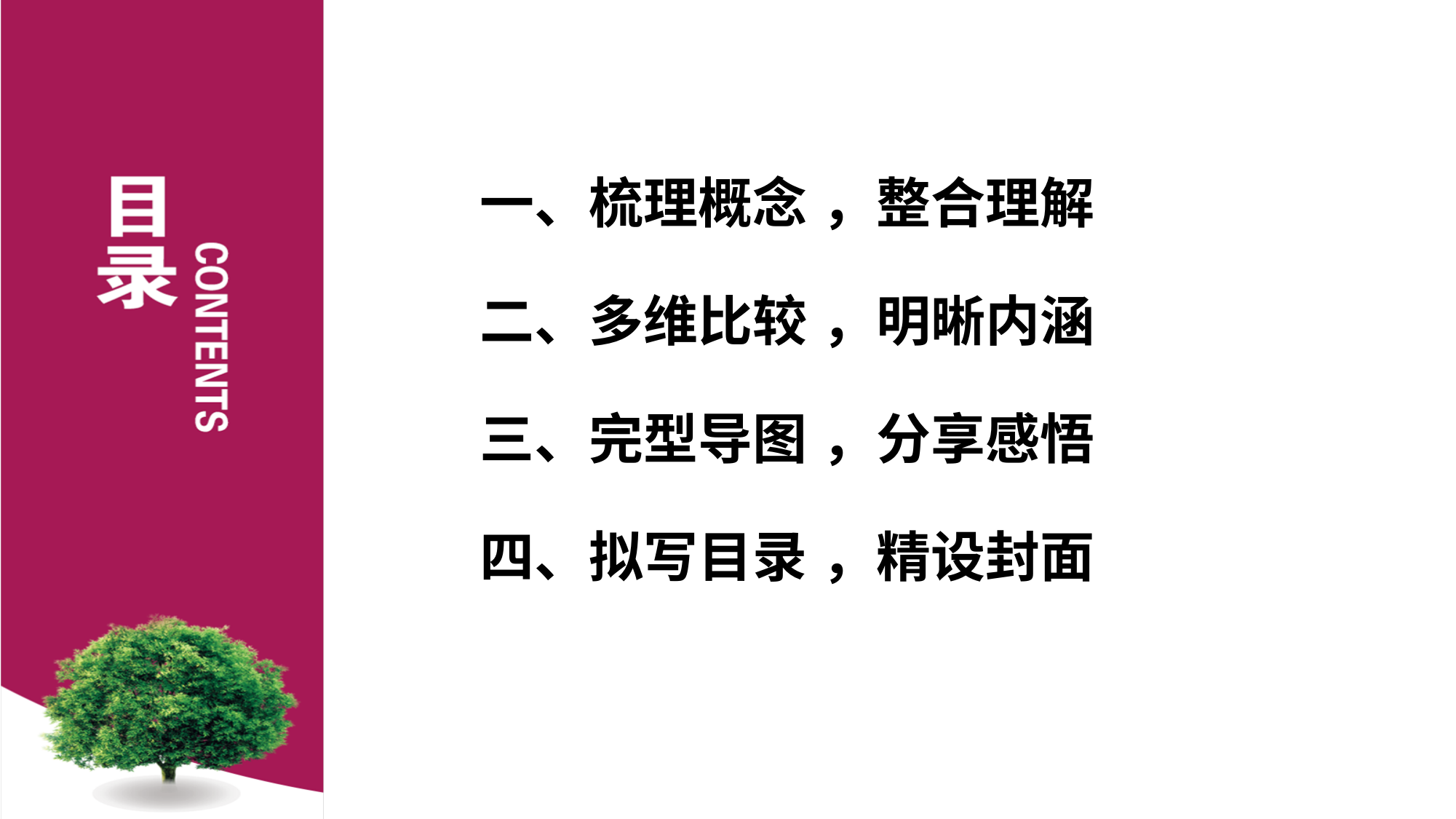

# 一、梳理概念 ，整合理解 二、多维比较 ，明晰内涵 三、完型导图 ，分享感悟 四、拟写目录 ，精设封面